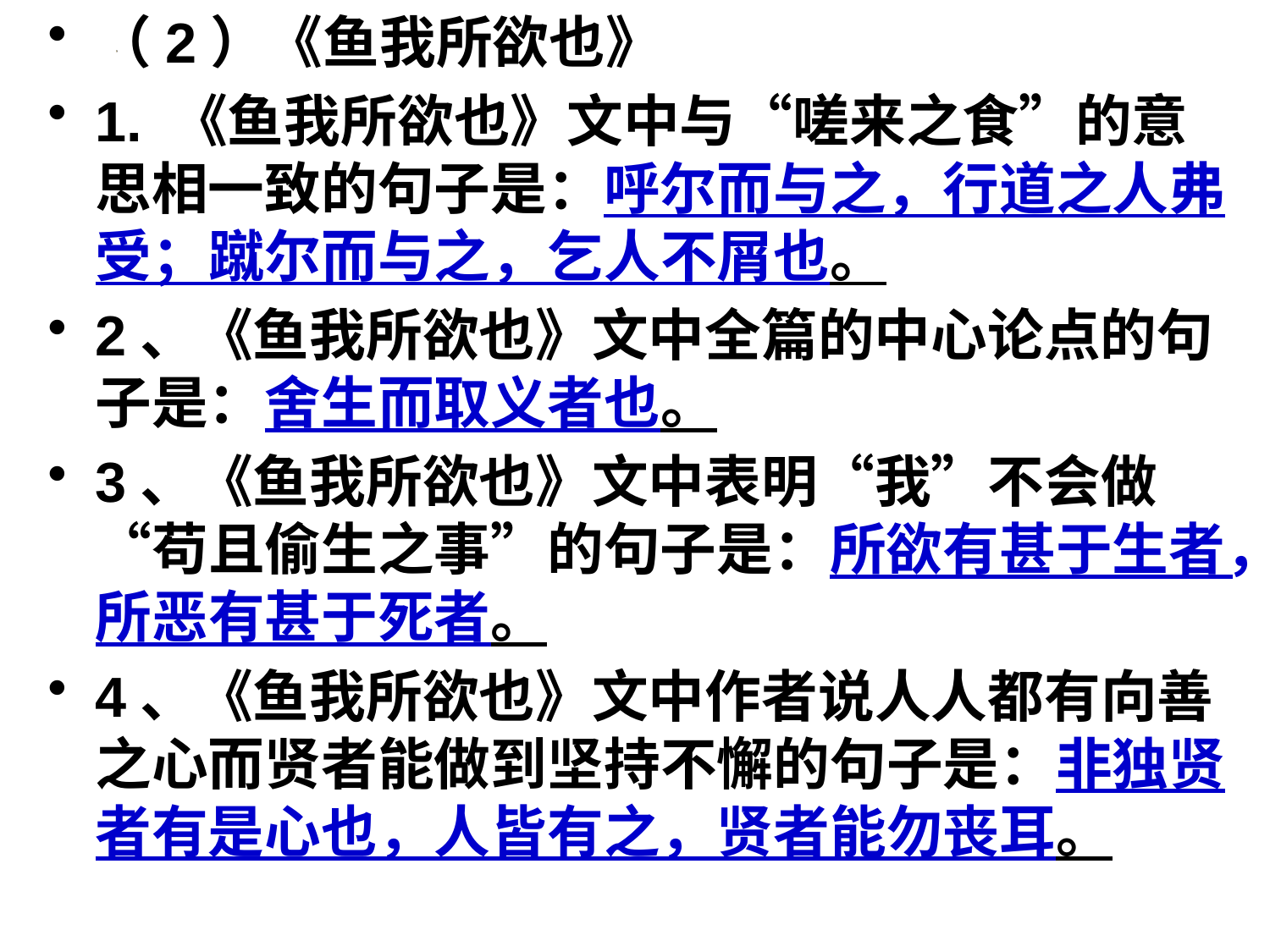

（2）《鱼我所欲也》
1. 《鱼我所欲也》文中与“嗟来之食”的意思相一致的句子是：呼尔而与之，行道之人弗受；蹴尔而与之，乞人不屑也。
2、《鱼我所欲也》文中全篇的中心论点的句子是：舍生而取义者也。
3、《鱼我所欲也》文中表明“我”不会做“苟且偷生之事”的句子是：所欲有甚于生者，所恶有甚于死者。
4、《鱼我所欲也》文中作者说人人都有向善之心而贤者能做到坚持不懈的句子是：非独贤者有是心也，人皆有之，贤者能勿丧耳。
#